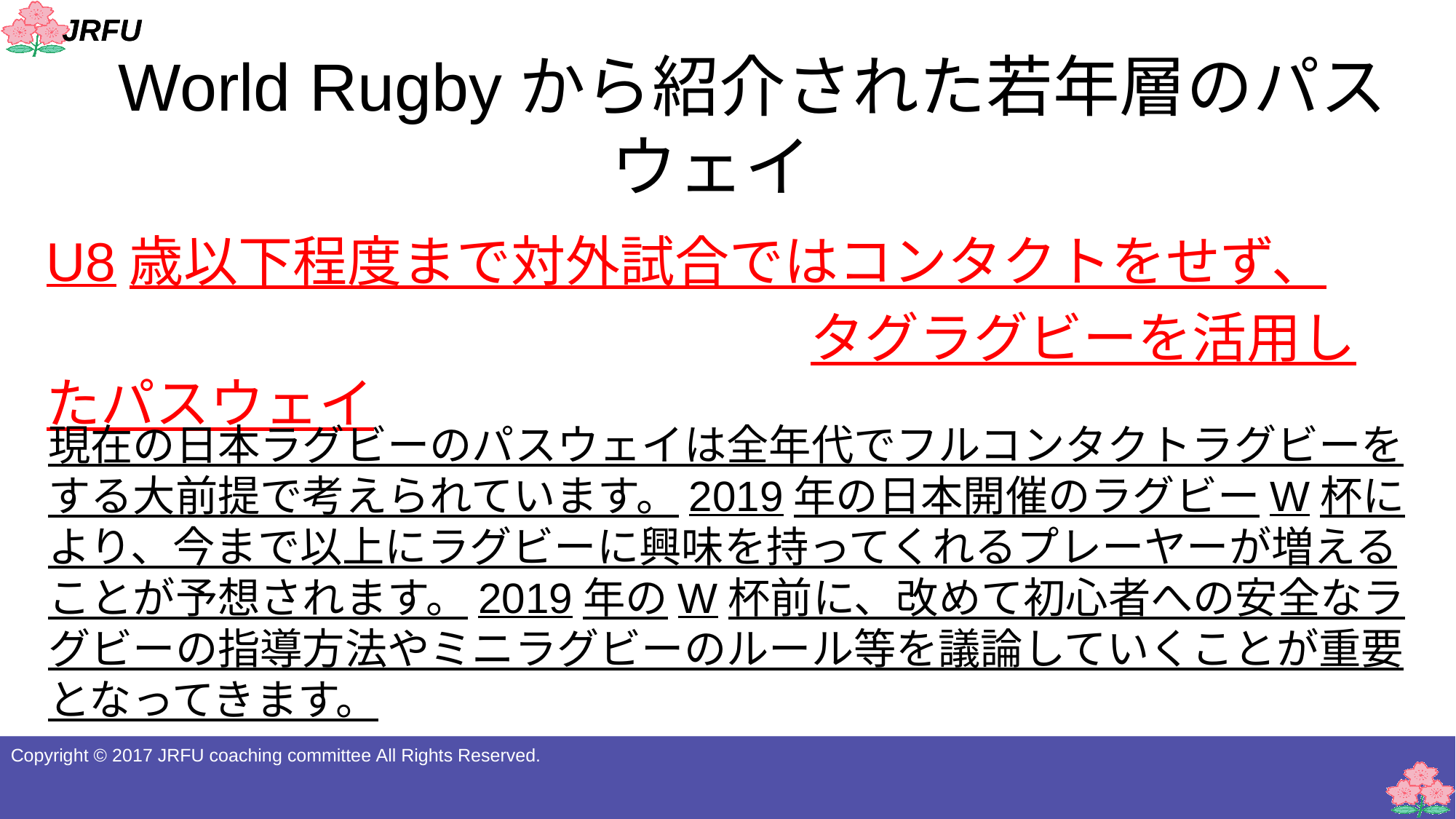

# World Rugbyから紹介された若年層のパスウェイ
U8歳以下程度まで対外試合ではコンタクトをせず、
　　　　　　　　　　　　　　タグラグビーを活用したパスウェイ

現在の日本ラグビーのパスウェイは全年代でフルコンタクトラグビーをする大前提で考えられています。2019年の日本開催のラグビーW杯により、今まで以上にラグビーに興味を持ってくれるプレーヤーが増えることが予想されます。2019年のW杯前に、改めて初心者への安全なラグビーの指導方法やミニラグビーのルール等を議論していくことが重要となってきます。
Copyright © 2017 JRFU coaching committee All Rights Reserved.